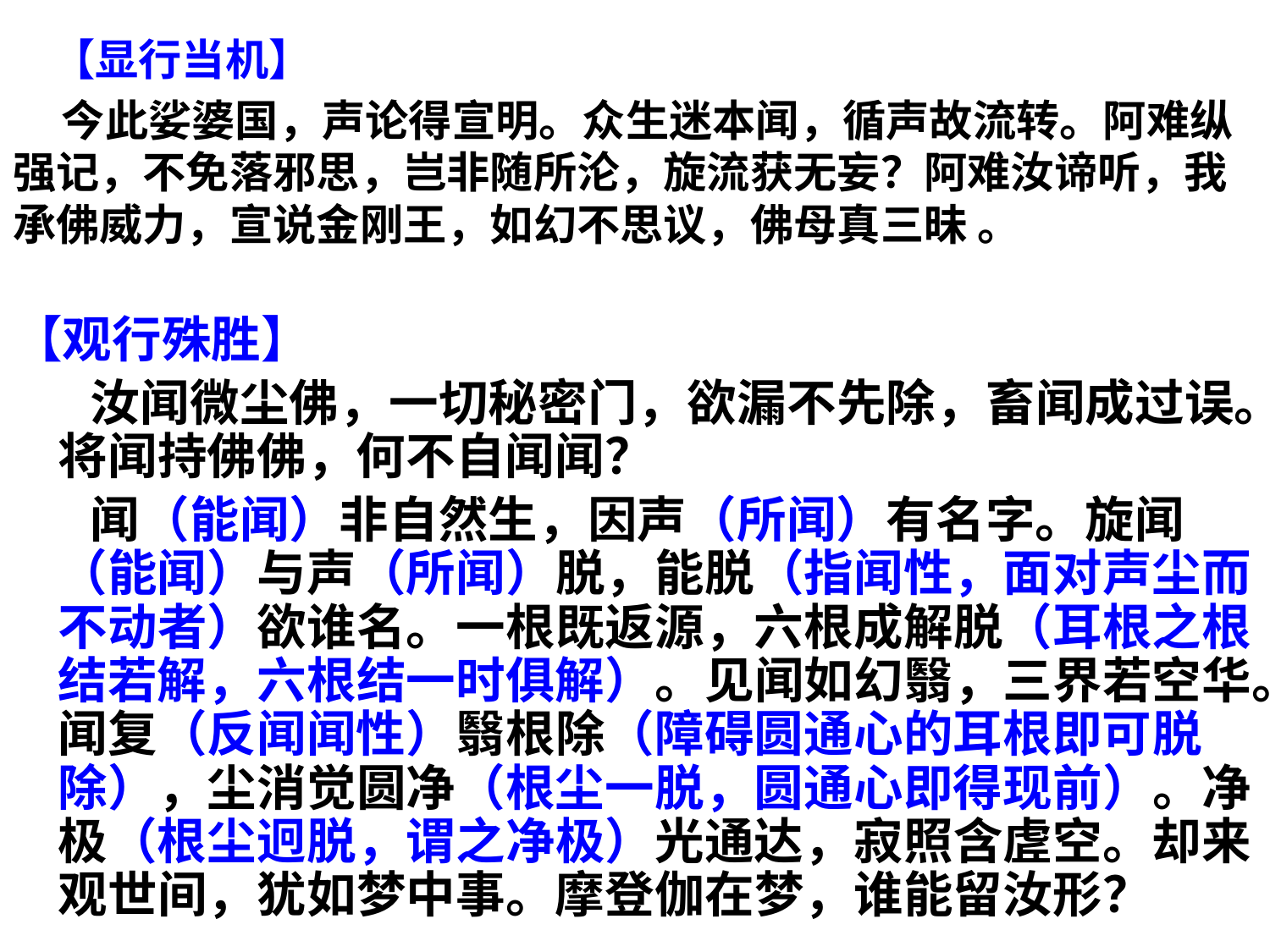

【显行当机】
    今此娑婆国，声论得宣明。众生迷本闻，循声故流转。阿难纵强记，不免落邪思，岂非随所沦，旋流获无妄？阿难汝谛听，我承佛威力，宣说金刚王，如幻不思议，佛母真三昧 。

【观行殊胜】
      汝闻微尘佛，一切秘密门，欲漏不先除，畜闻成过误。将闻持佛佛，何不自闻闻？
      闻（能闻）非自然生，因声（所闻）有名字。旋闻（能闻）与声（所闻）脱，能脱（指闻性，面对声尘而不动者）欲谁名。一根既返源，六根成解脱（耳根之根结若解，六根结一时俱解）。见闻如幻翳，三界若空华。闻复（反闻闻性）翳根除（障碍圆通心的耳根即可脱除），尘消觉圆净（根尘一脱，圆通心即得现前）。净极（根尘迥脱，谓之净极）光通达，寂照含虗空。却来观世间，犹如梦中事。摩登伽在梦，谁能留汝形？